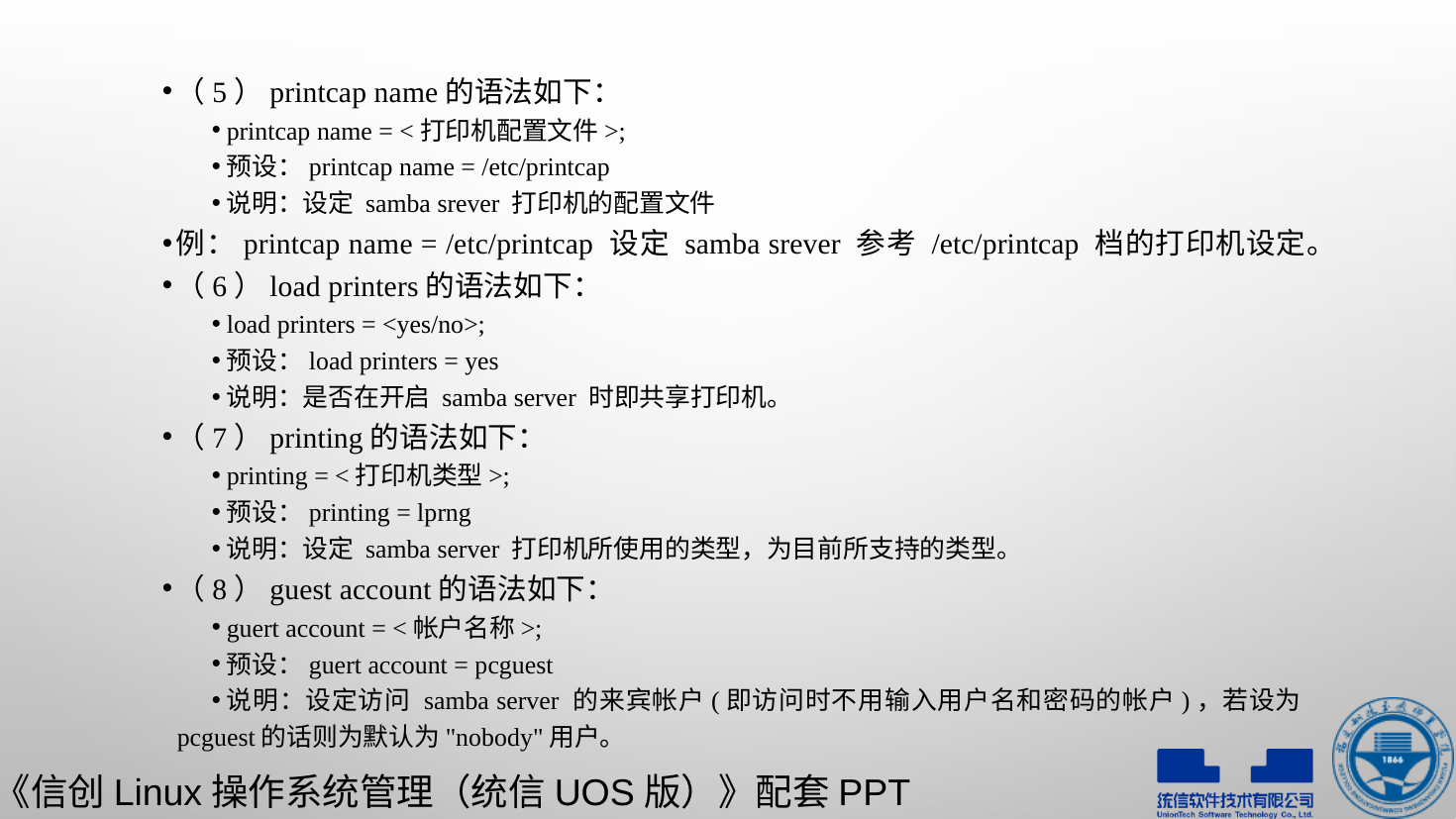

（5）printcap name的语法如下：
printcap name = <打印机配置文件>;
预设：printcap name = /etc/printcap
说明：设定 samba srever 打印机的配置文件
例：printcap name = /etc/printcap 设定 samba srever 参考 /etc/printcap 档的打印机设定。
（6）load printers的语法如下：
load printers = <yes/no>;
预设：load printers = yes
说明：是否在开启 samba server 时即共享打印机。
（7）printing的语法如下：
printing = <打印机类型>;
预设：printing = lprng
说明：设定 samba server 打印机所使用的类型，为目前所支持的类型。
（8）guest account的语法如下：
guert account = <帐户名称>;
预设：guert account = pcguest
说明：设定访问 samba server 的来宾帐户(即访问时不用输入用户名和密码的帐户)，若设为pcguest的话则为默认为"nobody"用户。